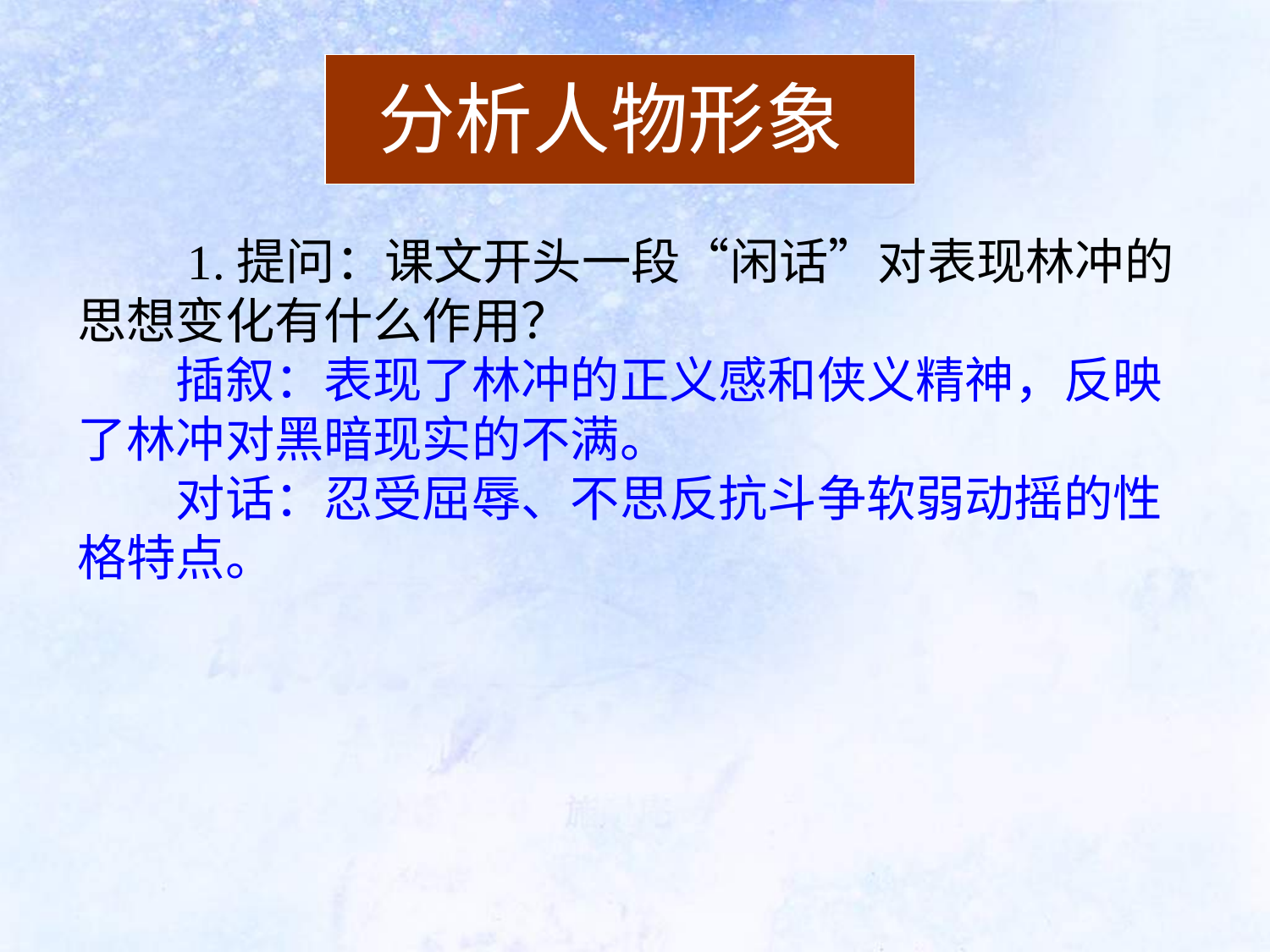

分析人物形象
　　1.提问：课文开头一段“闲话”对表现林冲的思想变化有什么作用？
　　插叙：表现了林冲的正义感和侠义精神，反映了林冲对黑暗现实的不满。
　　对话：忍受屈辱、不思反抗斗争软弱动摇的性格特点。